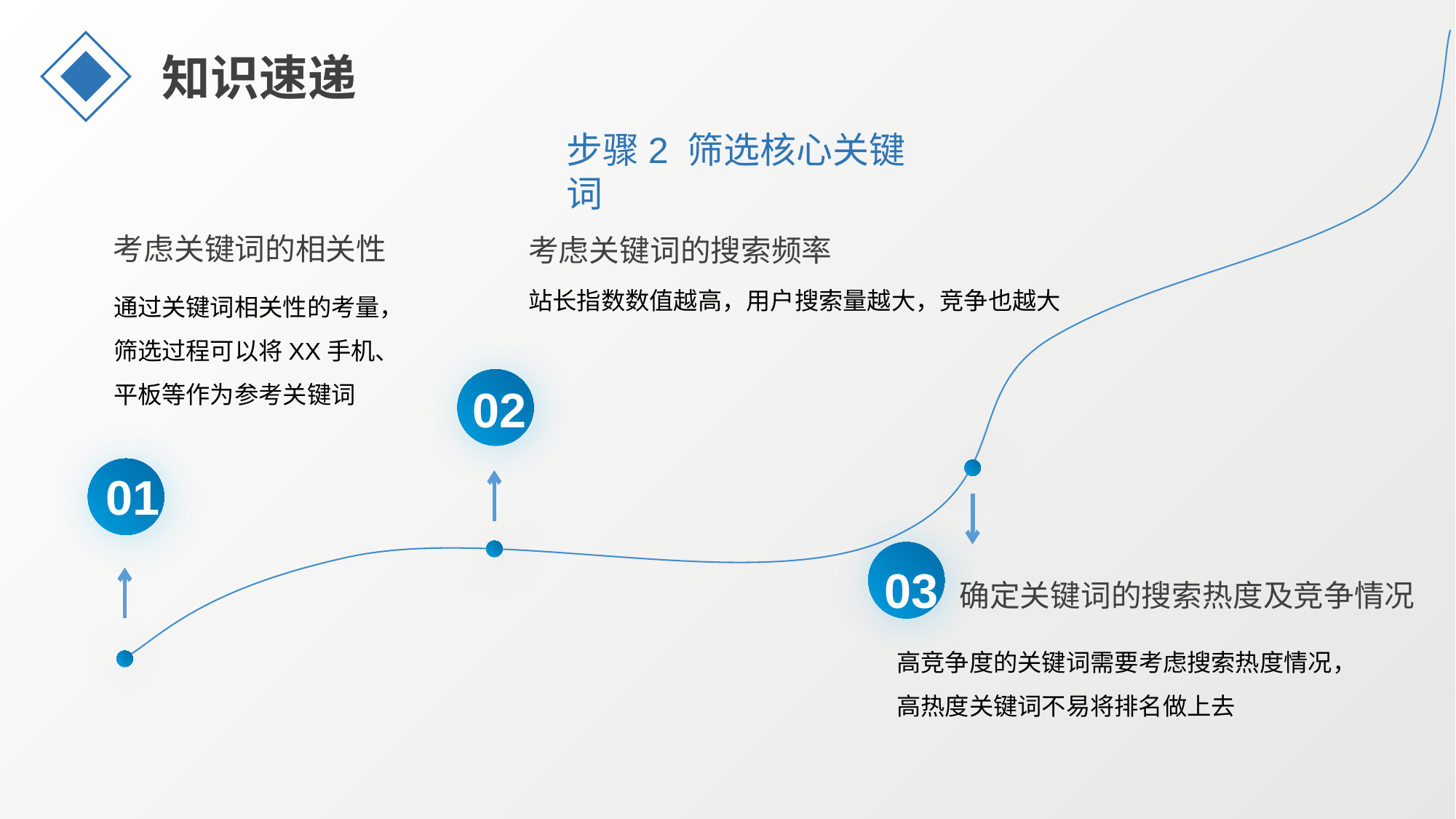

知识速递
步骤2 筛选核心关键词
考虑关键词的相关性
考虑关键词的搜索频率
通过关键词相关性的考量，筛选过程可以将XX手机、平板等作为参考关键词
站长指数数值越高，用户搜索量越大，竞争也越大

02

01

03
确定关键词的搜索热度及竞争情况
高竞争度的关键词需要考虑搜索热度情况，高热度关键词不易将排名做上去